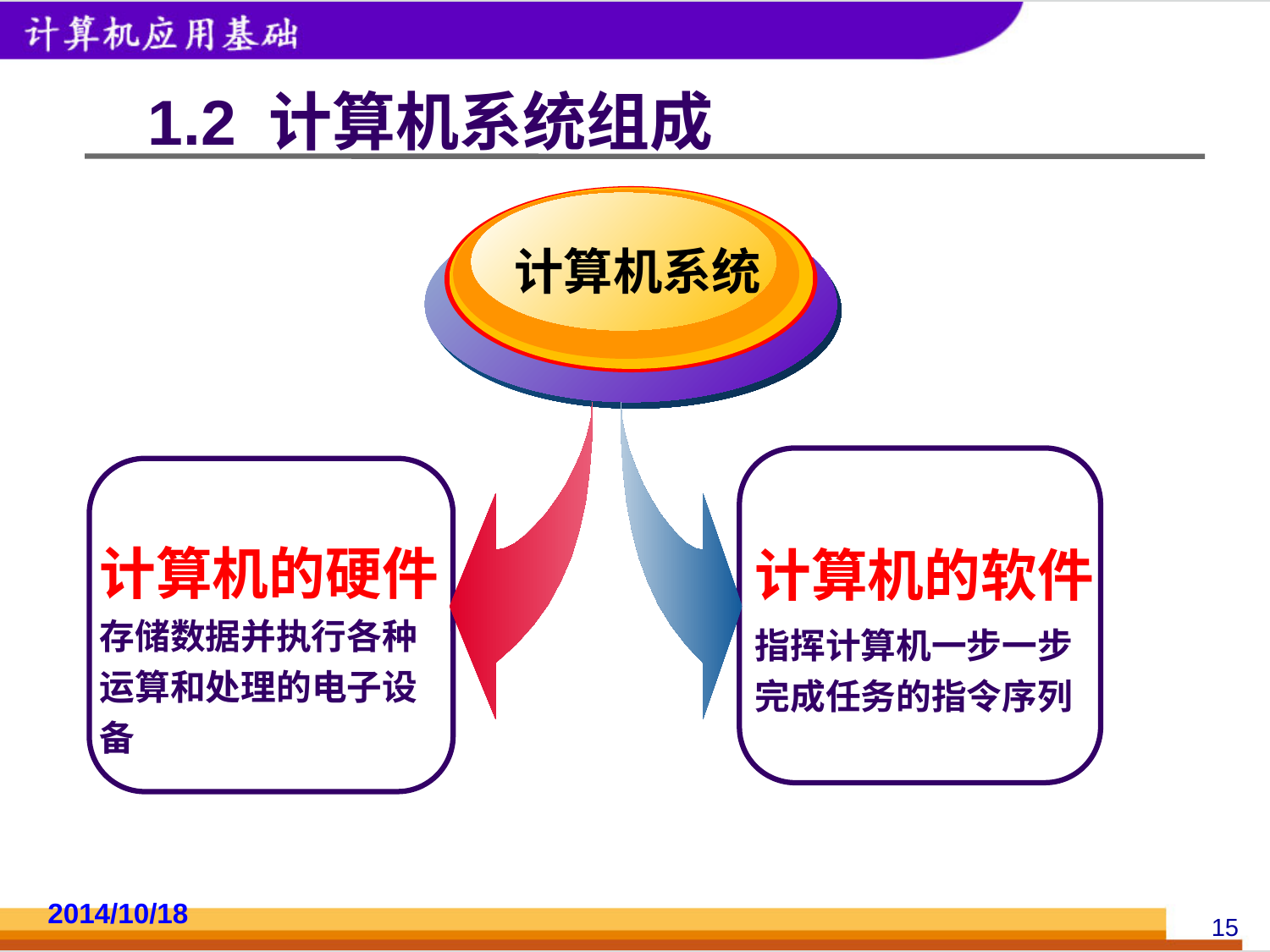

# 1.2 计算机系统组成

  计算机系统

计算机的硬件存储数据并执行各种运算和处理的电子设备
计算机的软件
指挥计算机一步一步完成任务的指令序列

2014/10/18